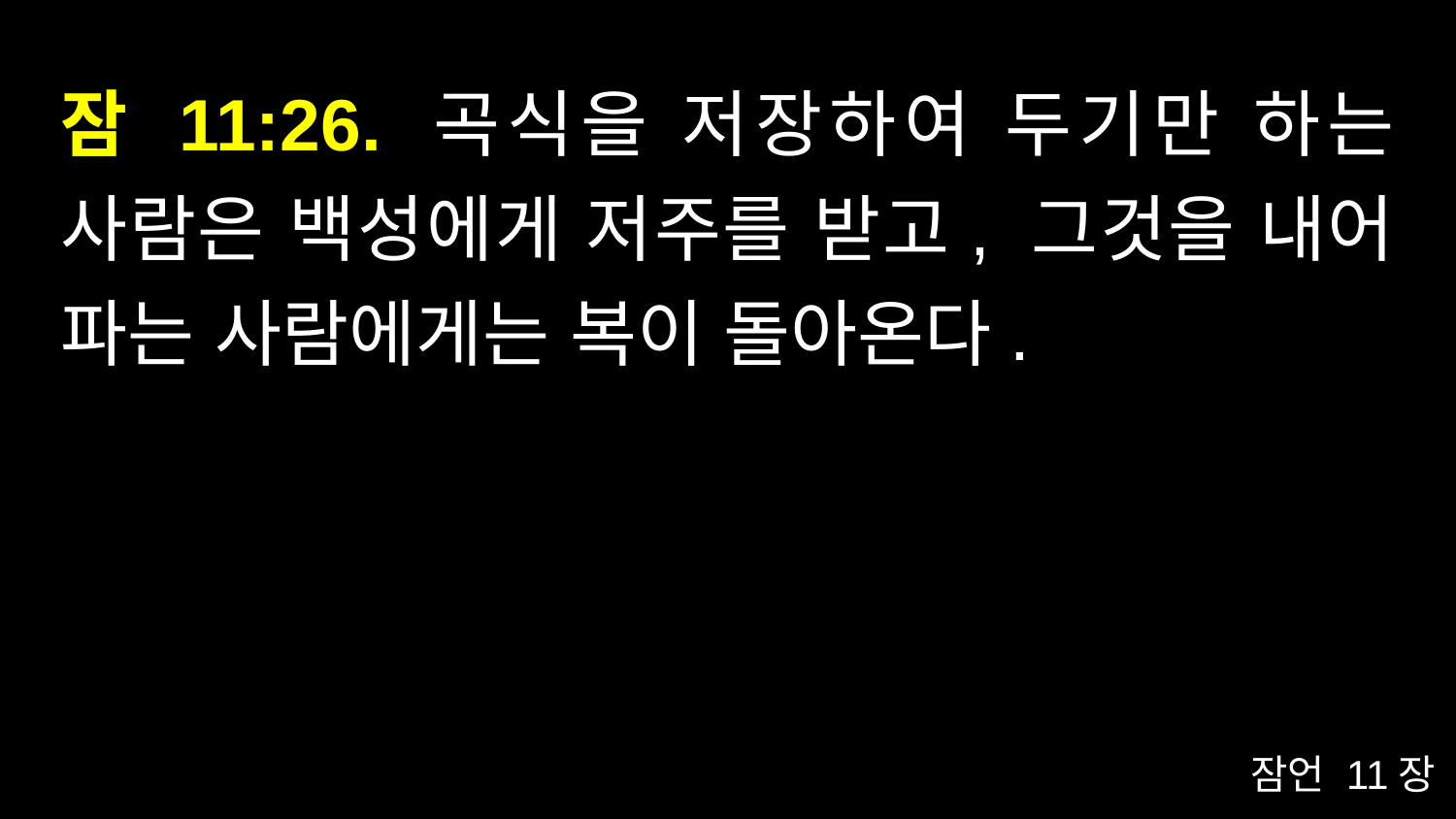

# 잠 11:26. 곡식을 저장하여 두기만 하는 사람은 백성에게 저주를 받고, 그것을 내어 파는 사람에게는 복이 돌아온다.
잠언 11장